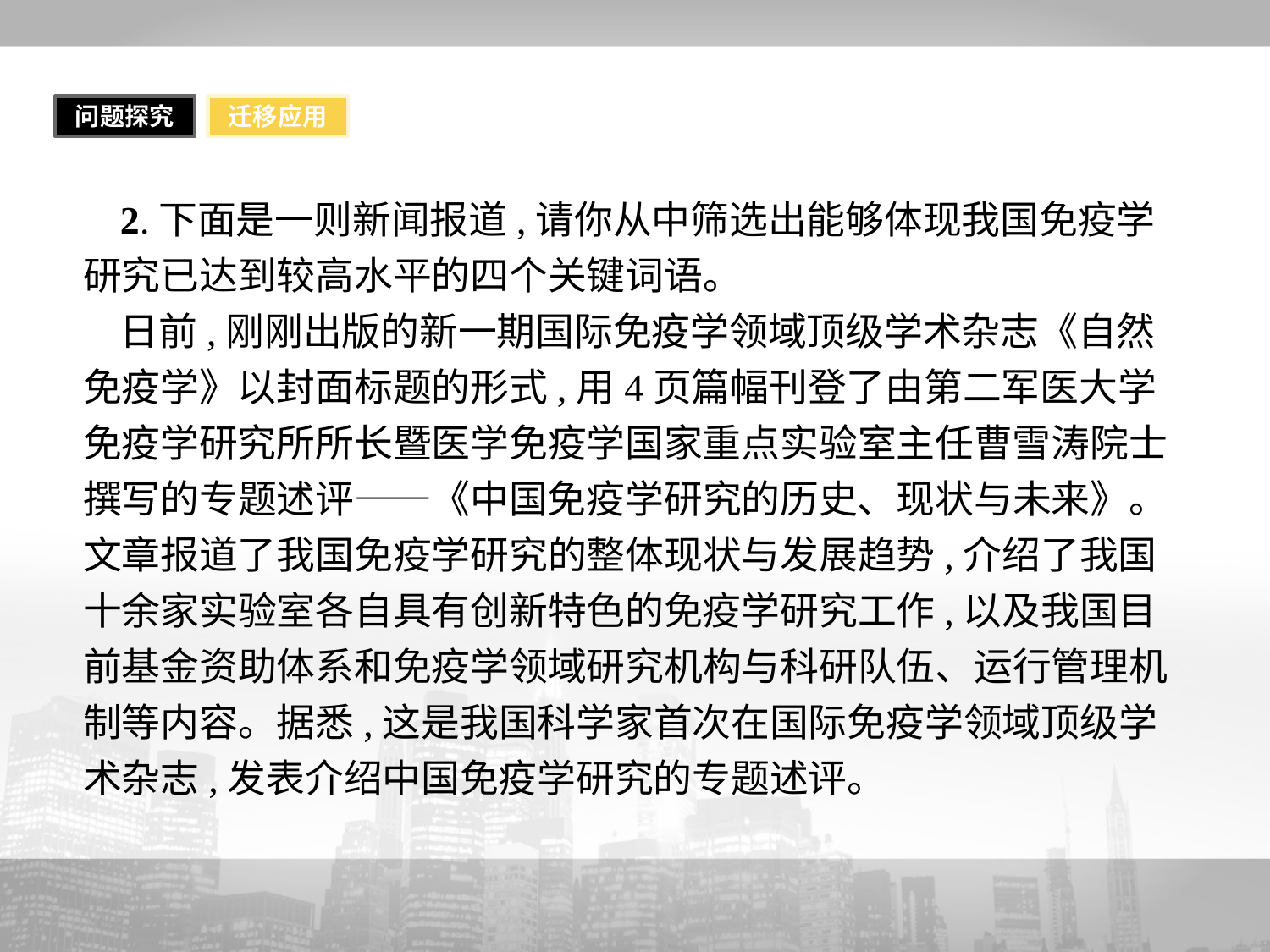

问题探究
迁移应用
2.下面是一则新闻报道,请你从中筛选出能够体现我国免疫学研究已达到较高水平的四个关键词语。
日前,刚刚出版的新一期国际免疫学领域顶级学术杂志《自然免疫学》以封面标题的形式,用4页篇幅刊登了由第二军医大学免疫学研究所所长暨医学免疫学国家重点实验室主任曹雪涛院士撰写的专题述评——《中国免疫学研究的历史、现状与未来》。文章报道了我国免疫学研究的整体现状与发展趋势,介绍了我国十余家实验室各自具有创新特色的免疫学研究工作,以及我国目前基金资助体系和免疫学领域研究机构与科研队伍、运行管理机制等内容。据悉,这是我国科学家首次在国际免疫学领域顶级学术杂志,发表介绍中国免疫学研究的专题述评。